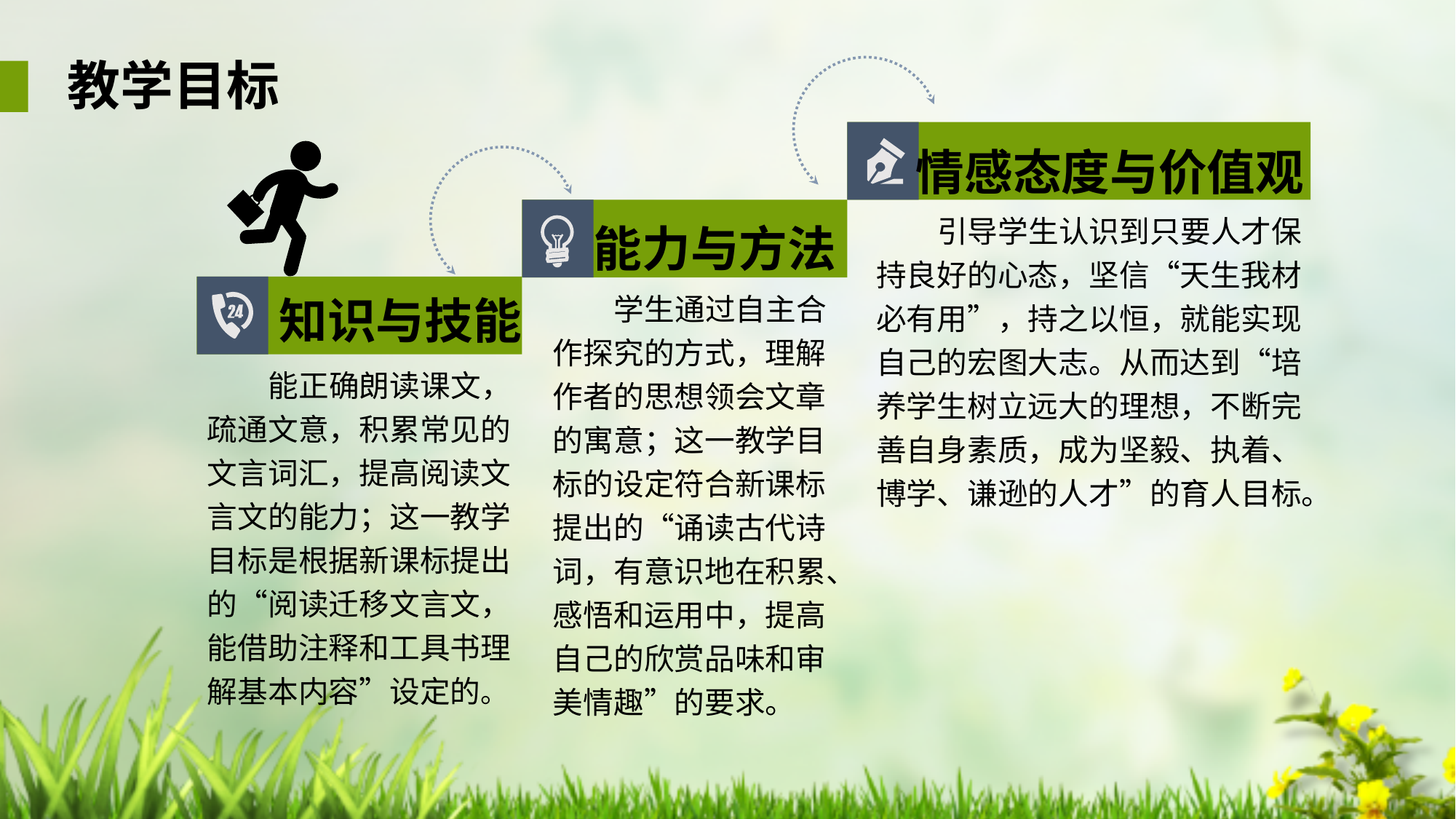

教学目标

情感态度与价值观

能力与方法

        引导学生认识到只要人才保持良好的心态，坚信“天生我材必有用”，持之以恒，就能实现自己的宏图大志。从而达到“培养学生树立远大的理想，不断完善自身素质，成为坚毅、执着、博学、谦逊的人才”的育人目标。
知识与技能

        学生通过自主合作探究的方式，理解作者的思想领会文章的寓意；这一教学目标的设定符合新课标提出的“诵读古代诗词，有意识地在积累、感悟和运用中，提高自己的欣赏品味和审美情趣”的要求。
        能正确朗读课文，疏通文意，积累常见的文言词汇，提高阅读文言文的能力；这一教学目标是根据新课标提出的“阅读迁移文言文，能借助注释和工具书理解基本内容”设定的。